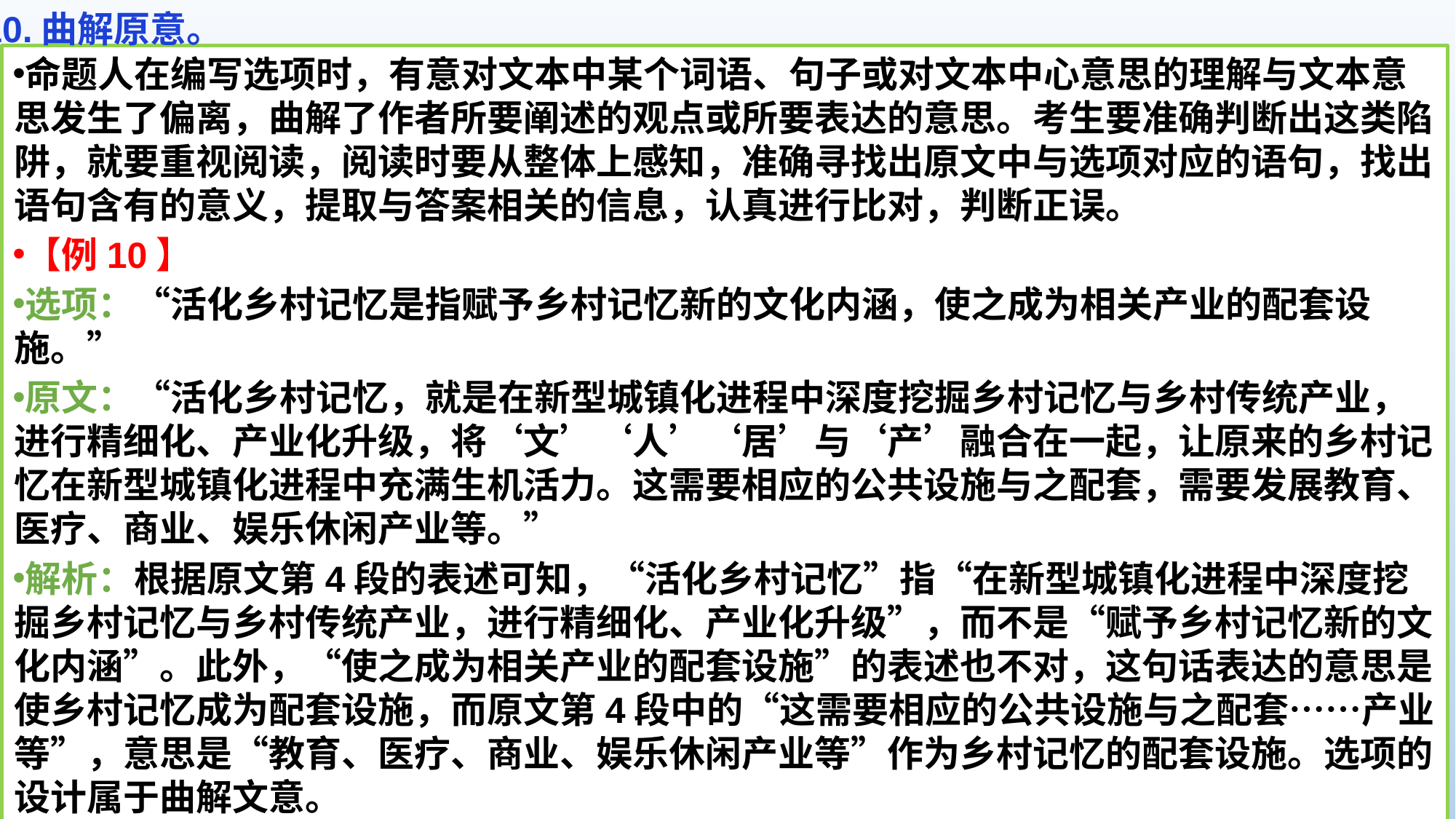

10.曲解原意。
命题人在编写选项时，有意对文本中某个词语、句子或对文本中心意思的理解与文本意思发生了偏离，曲解了作者所要阐述的观点或所要表达的意思。考生要准确判断出这类陷阱，就要重视阅读，阅读时要从整体上感知，准确寻找出原文中与选项对应的语句，找出语句含有的意义，提取与答案相关的信息，认真进行比对，判断正误。
【例10】
选项：“活化乡村记忆是指赋予乡村记忆新的文化内涵，使之成为相关产业的配套设施。”
原文：“活化乡村记忆，就是在新型城镇化进程中深度挖掘乡村记忆与乡村传统产业，进行精细化、产业化升级，将‘文’‘人’‘居’与‘产’融合在一起，让原来的乡村记忆在新型城镇化进程中充满生机活力。这需要相应的公共设施与之配套，需要发展教育、医疗、商业、娱乐休闲产业等。”
解析：根据原文第4段的表述可知，“活化乡村记忆”指“在新型城镇化进程中深度挖掘乡村记忆与乡村传统产业，进行精细化、产业化升级”，而不是“赋予乡村记忆新的文化内涵”。此外，“使之成为相关产业的配套设施”的表述也不对，这句话表达的意思是使乡村记忆成为配套设施，而原文第4段中的“这需要相应的公共设施与之配套……产业等”，意思是“教育、医疗、商业、娱乐休闲产业等”作为乡村记忆的配套设施。选项的设计属于曲解文意。